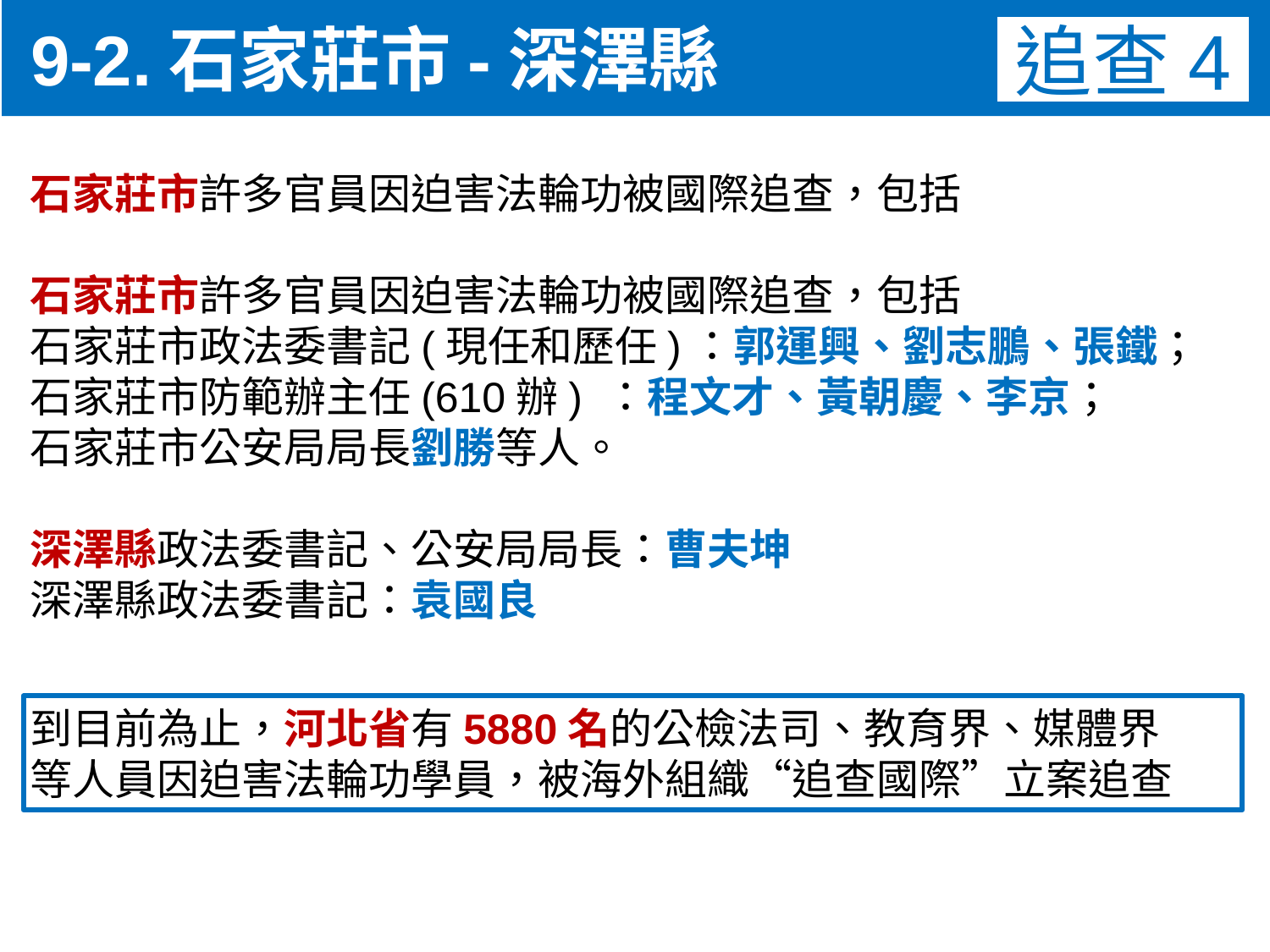

9-2.石家莊市-深澤縣
追查4
石家莊市許多官員因迫害法輪功被國際追查，包括

石家莊市許多官員因迫害法輪功被國際追查，包括
石家莊市政法委書記(現任和歷任)：郭運興、劉志鵬、張鐵；
石家莊市防範辦主任(610辦) ：程文才、黃朝慶、李京；
石家莊市公安局局長劉勝等人。

深澤縣政法委書記、公安局局長：曹夫坤
深澤縣政法委書記：袁國良
到目前為止，河北省有5880名的公檢法司、教育界、媒體界
等人員因迫害法輪功學員，被海外組織“追查國際”立案追查